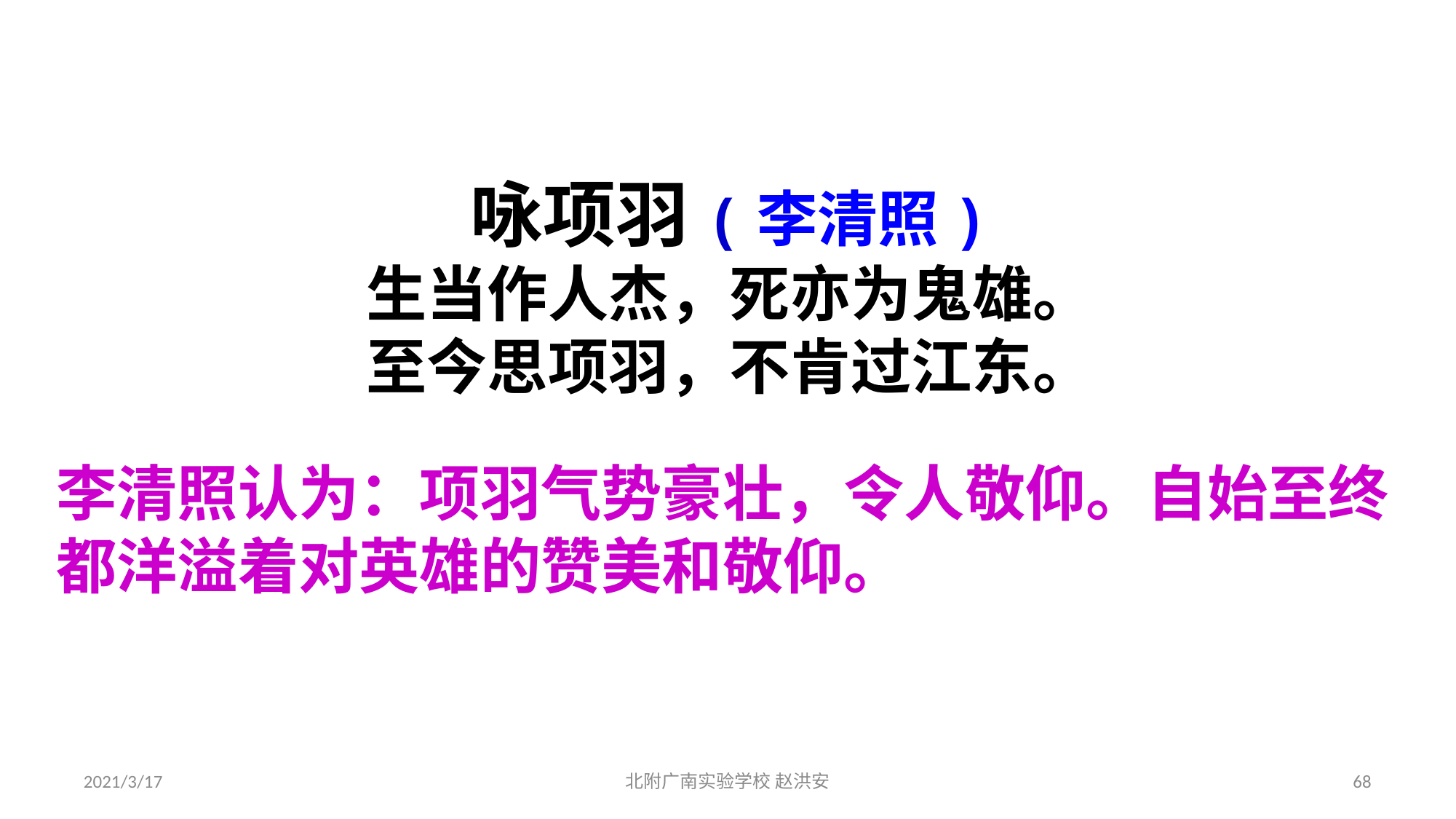

咏项羽(李清照)
生当作人杰，死亦为鬼雄。
至今思项羽，不肯过江东。
李清照认为：项羽气势豪壮，令人敬仰。自始至终都洋溢着对英雄的赞美和敬仰。
2021/3/17
北附广南实验学校 赵洪安
68